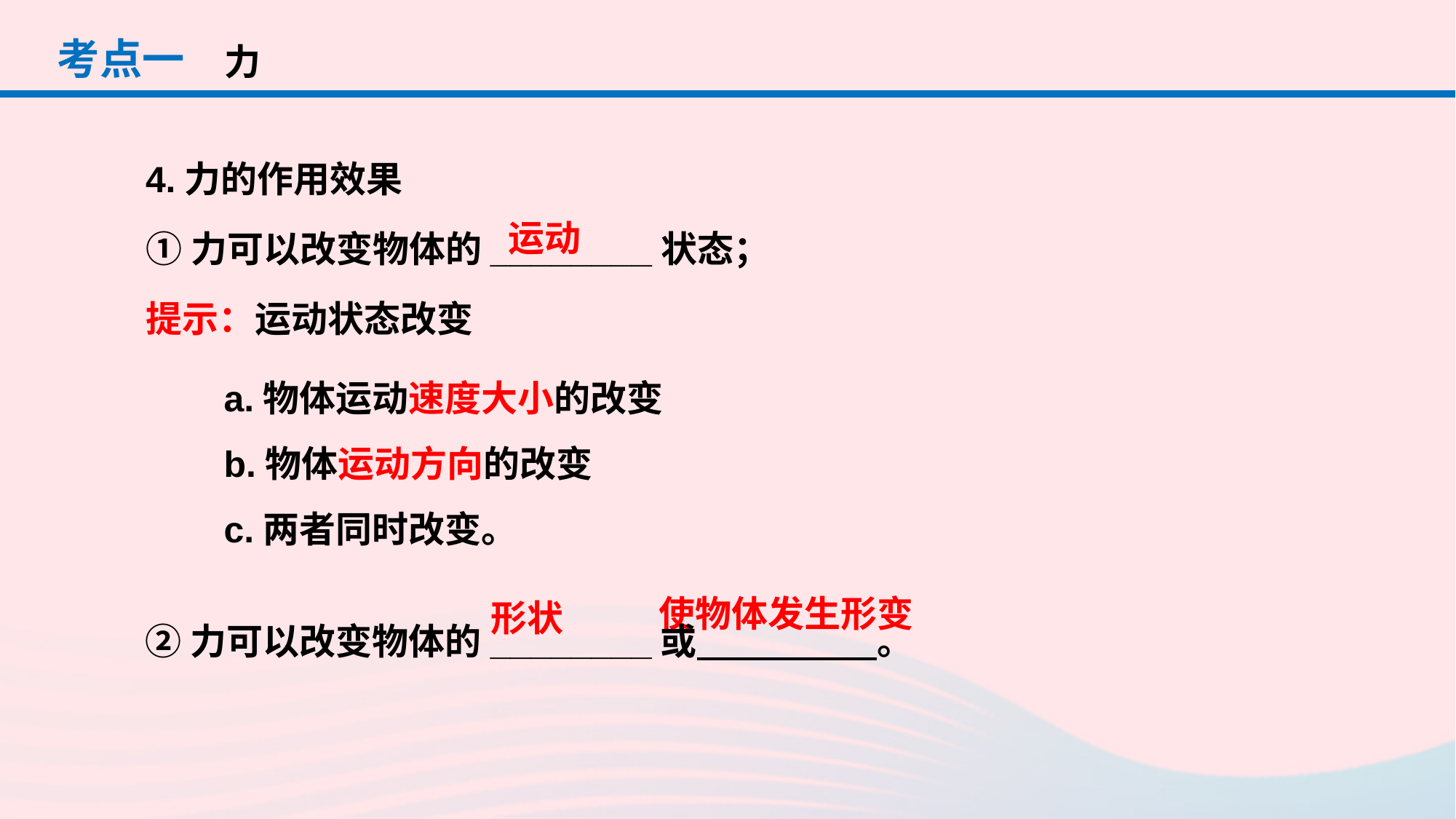

考点一
力
4.力的作用效果

①力可以改变物体的________状态；

提示：运动状态改变

运动
a.物体运动速度大小的改变
b.物体运动方向的改变
c.两者同时改变。
使物体发生形变
形状
②力可以改变物体的________或                      。